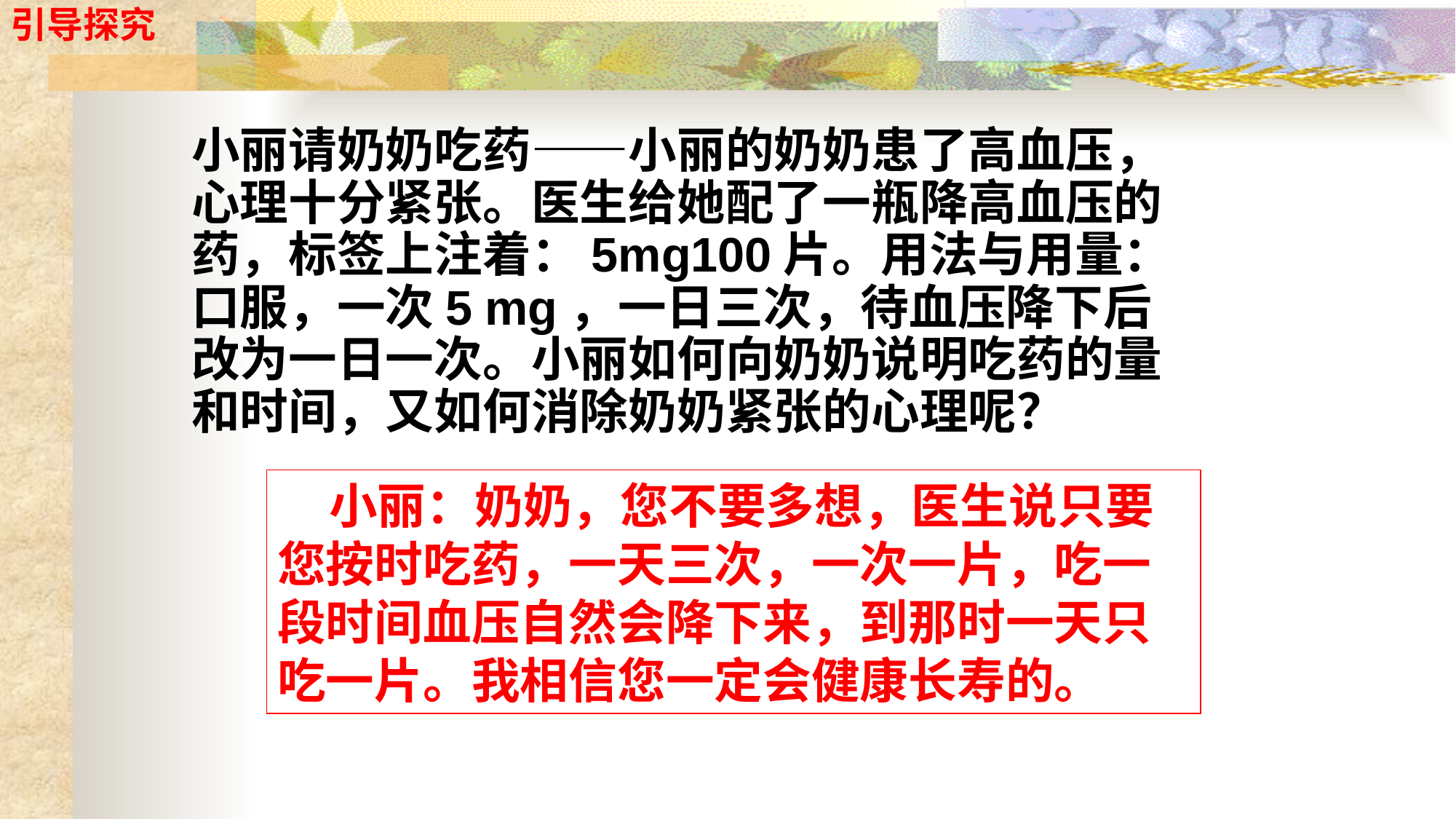

引导探究
小丽请奶奶吃药——小丽的奶奶患了高血压，心理十分紧张。医生给她配了一瓶降高血压的药，标签上注着：5mg100片。用法与用量：口服，一次5 mg，一日三次，待血压降下后改为一日一次。小丽如何向奶奶说明吃药的量和时间，又如何消除奶奶紧张的心理呢？
    小丽：奶奶，您不要多想，医生说只要您按时吃药，一天三次，一次一片，吃一段时间血压自然会降下来，到那时一天只吃一片。我相信您一定会健康长寿的。